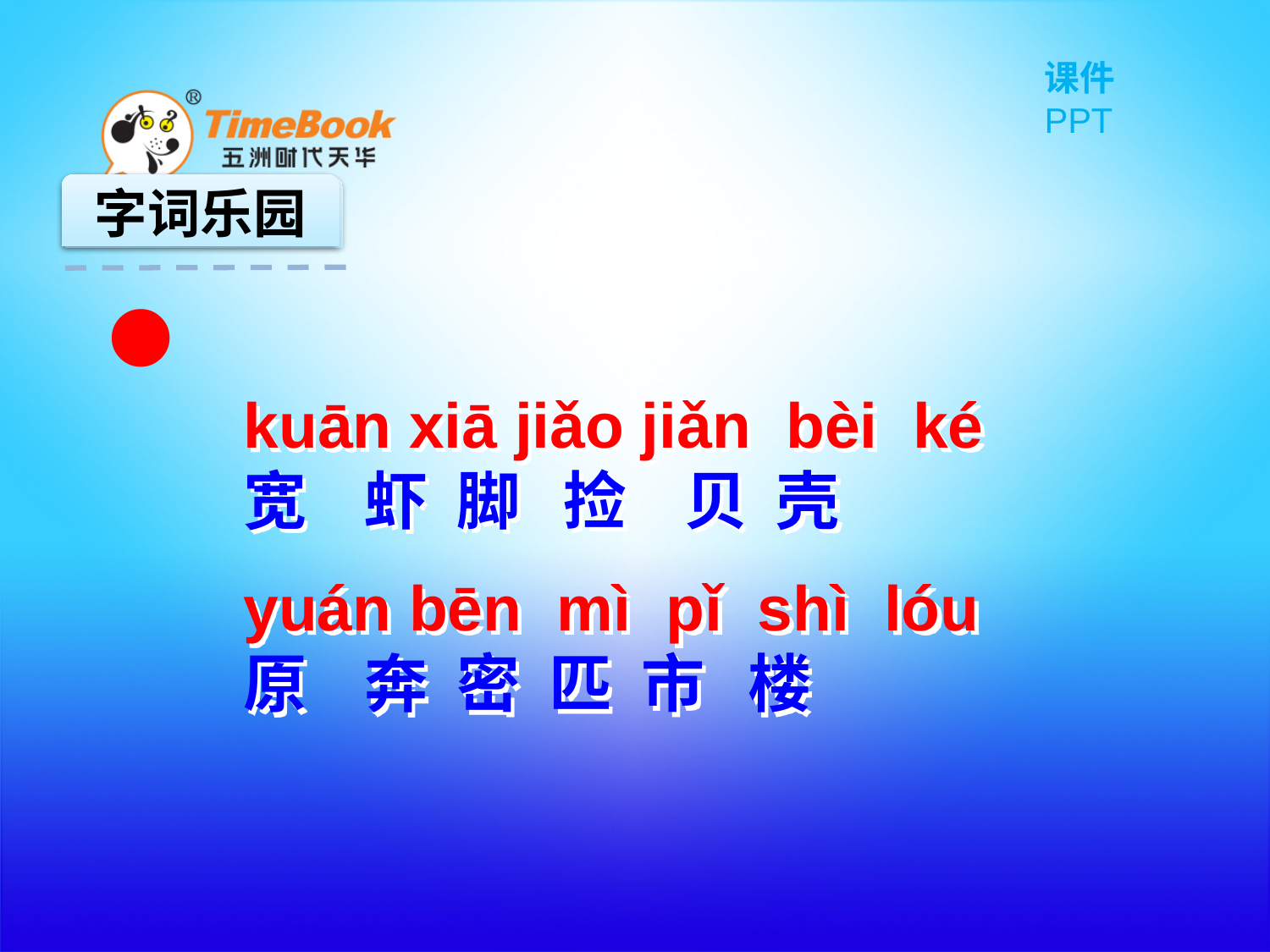

字词乐园

kuān xiā jiǎo jiǎn  bèi  ké
宽    虾  脚   捡    贝  壳
yuán bēn  mì  pǐ  shì  lóu
原    奔  密  匹  市   楼